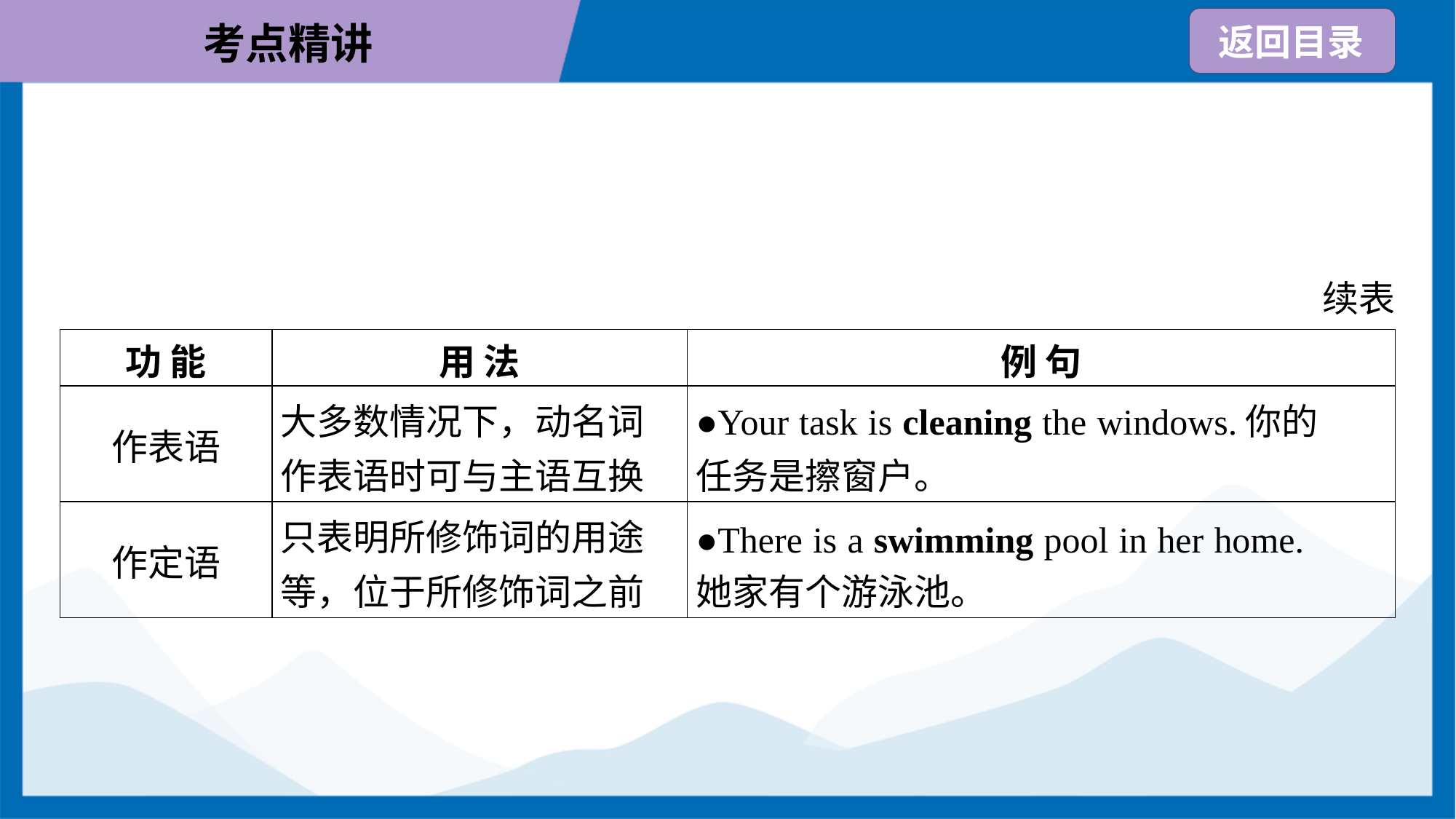

续表
| 功 能 | 用 法 | 例 句 |
| --- | --- | --- |
| 作表语 | 大多数情况下，动名词 作表语时可与主语互换 | ●Your task is cleaning the windows.你的 任务是擦窗户。 |
| 作定语 | 只表明所修饰词的用途 等，位于所修饰词之前 | ●There is a swimming pool in her home. 她家有个游泳池。 |